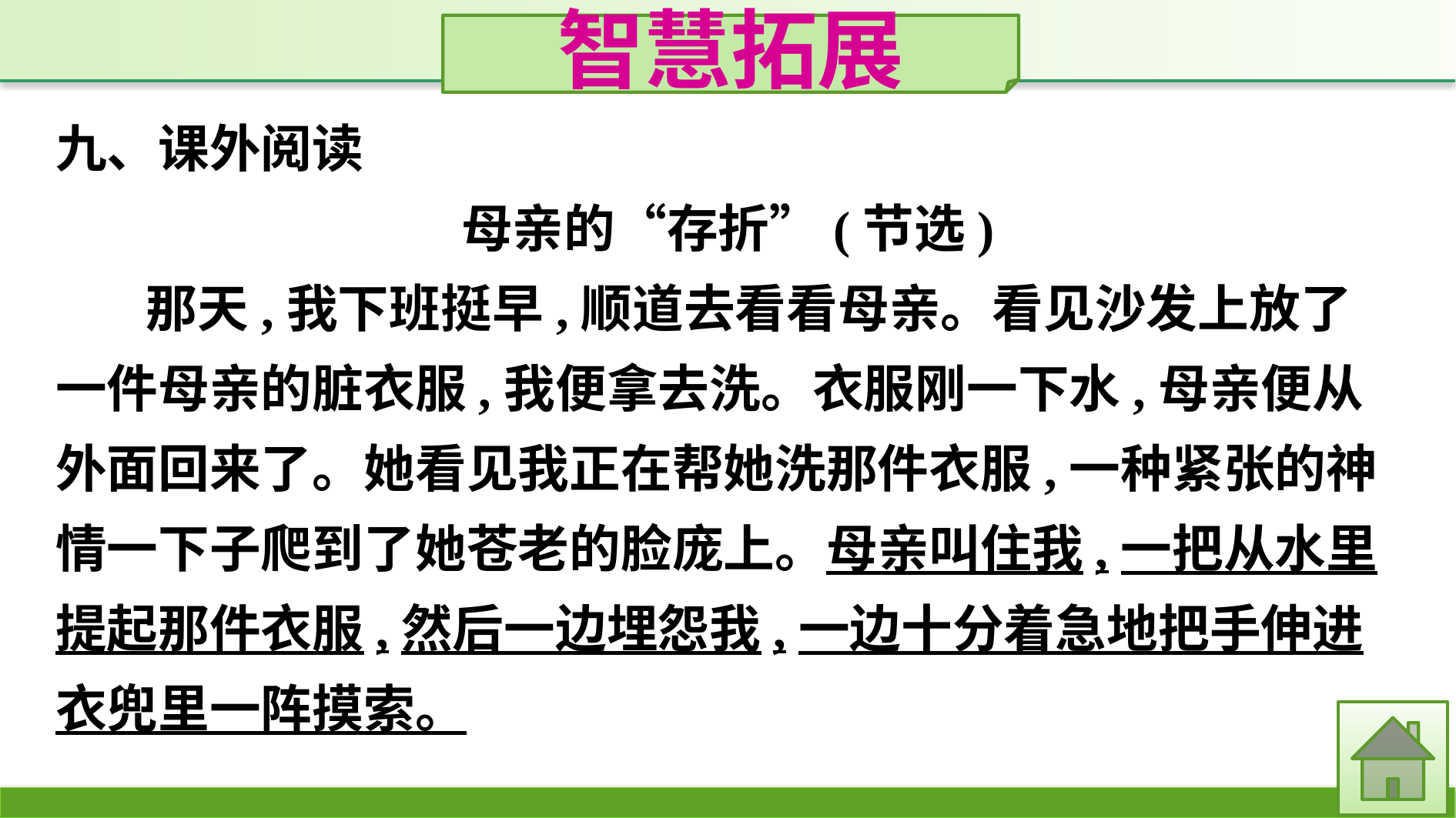

智慧拓展
九、课外阅读
母亲的“存折”(节选)
那天,我下班挺早,顺道去看看母亲。看见沙发上放了一件母亲的脏衣服,我便拿去洗。衣服刚一下水,母亲便从外面回来了。她看见我正在帮她洗那件衣服,一种紧张的神情一下子爬到了她苍老的脸庞上。母亲叫住我,一把从水里提起那件衣服,然后一边埋怨我,一边十分着急地把手伸进衣兜里一阵摸索。